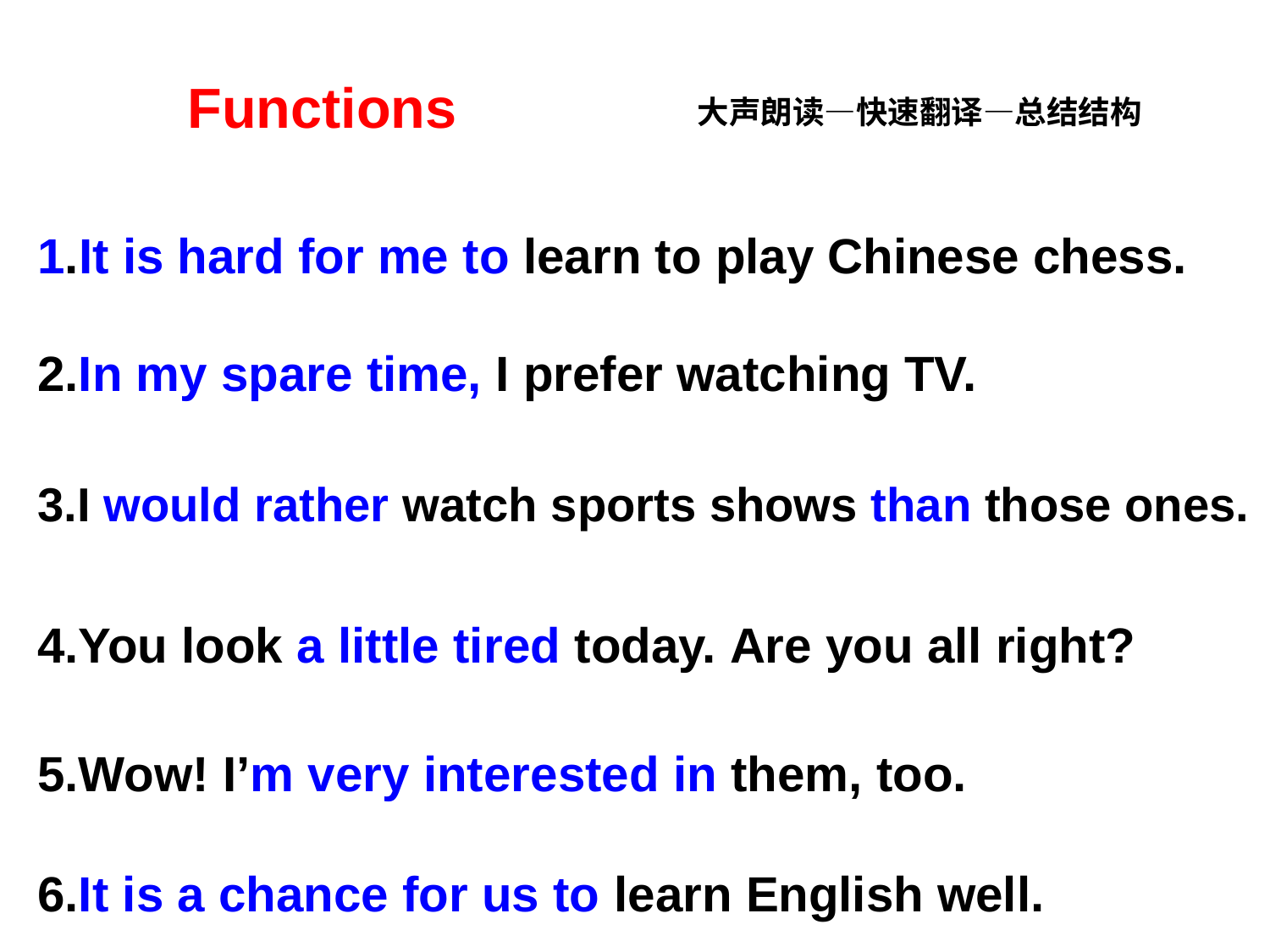

# Functions
大声朗读—快速翻译—总结结构
1.It is hard for me to learn to play Chinese chess.
2.In my spare time, I prefer watching TV.
PPT模板：www.1ppt.com/moban/                  PPT素材：www.1ppt.com/sucai/
PPT背景：www.1ppt.com/beijing/                   PPT图表：www.1ppt.com/tubiao/
PPT下载：www.1ppt.com/xiazai/                     PPT教程： www.1ppt.com/powerpoint/
资料下载：www.1ppt.com/ziliao/                   范文下载：www.1ppt.com/fanwen/
试卷下载：www.1ppt.com/shiti/                     教案下载：www.1ppt.com/jiaoan/
PPT论坛：www.1ppt.cn                                     PPT课件：www.1ppt.com/kejian/
语文课件：www.1ppt.com/kejian/yuwen/    数学课件：www.1ppt.com/kejian/shuxue/
英语课件：www.1ppt.com/kejian/yingyu/    美术课件：www.1ppt.com/kejian/meishu/
科学课件：www.1ppt.com/kejian/kexue/     物理课件：www.1ppt.com/kejian/wuli/
化学课件：www.1ppt.com/kejian/huaxue/  生物课件：www.1ppt.com/kejian/shengwu/
地理课件：www.1ppt.com/kejian/dili/          历史课件：www.1ppt.com/kejian/lishi/
3.I would rather watch sports shows than those ones.
4.You look a little tired today. Are you all right?
5.Wow! I’m very interested in them, too.
6.It is a chance for us to learn English well.